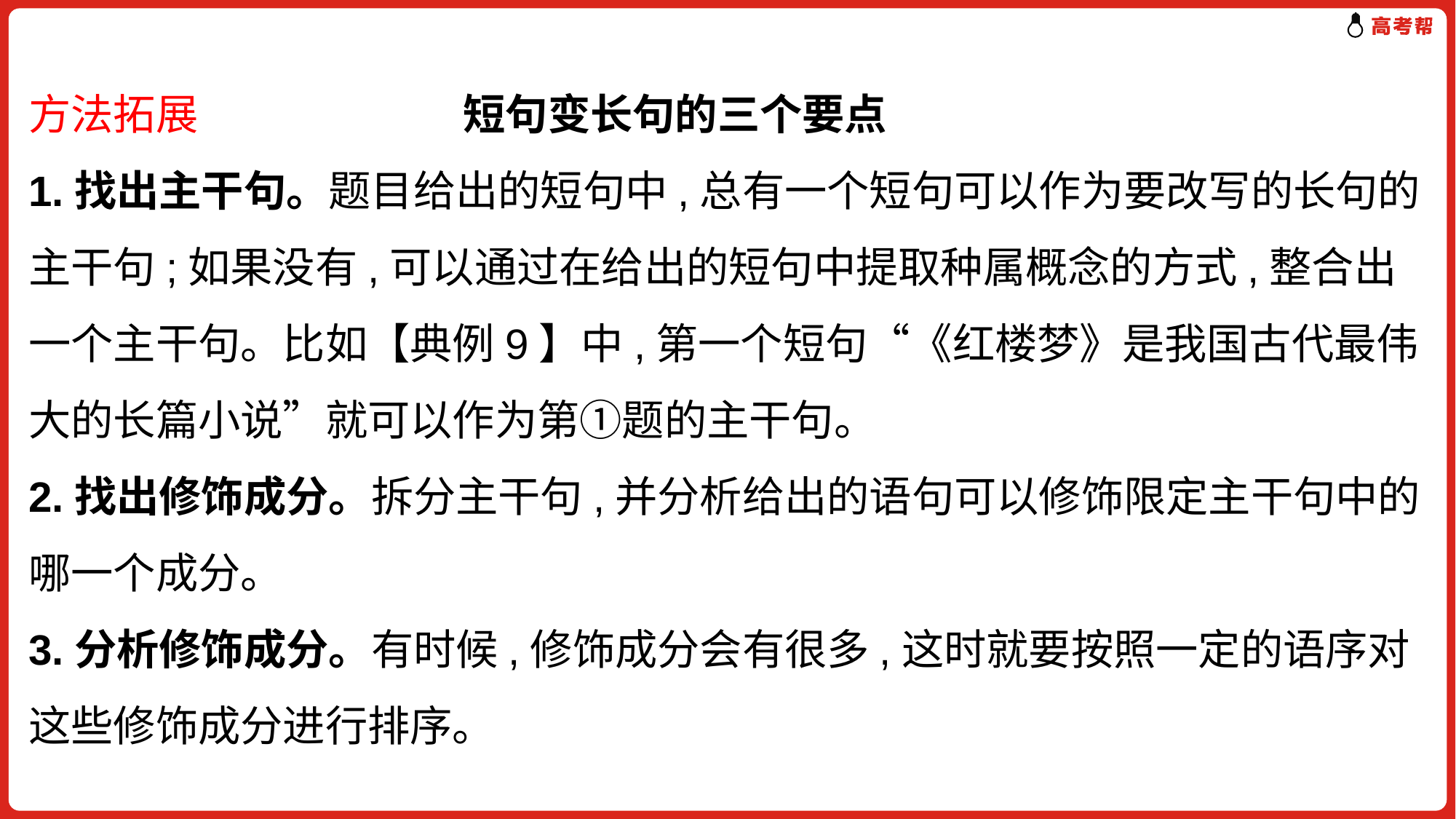

方法拓展                            短句变长句的三个要点
1.找出主干句。题目给出的短句中,总有一个短句可以作为要改写的长句的主干句;如果没有,可以通过在给出的短句中提取种属概念的方式,整合出一个主干句。比如【典例9】中,第一个短句“《红楼梦》是我国古代最伟大的长篇小说”就可以作为第①题的主干句。
2.找出修饰成分。拆分主干句,并分析给出的语句可以修饰限定主干句中的哪一个成分。
3.分析修饰成分。有时候,修饰成分会有很多,这时就要按照一定的语序对这些修饰成分进行排序。